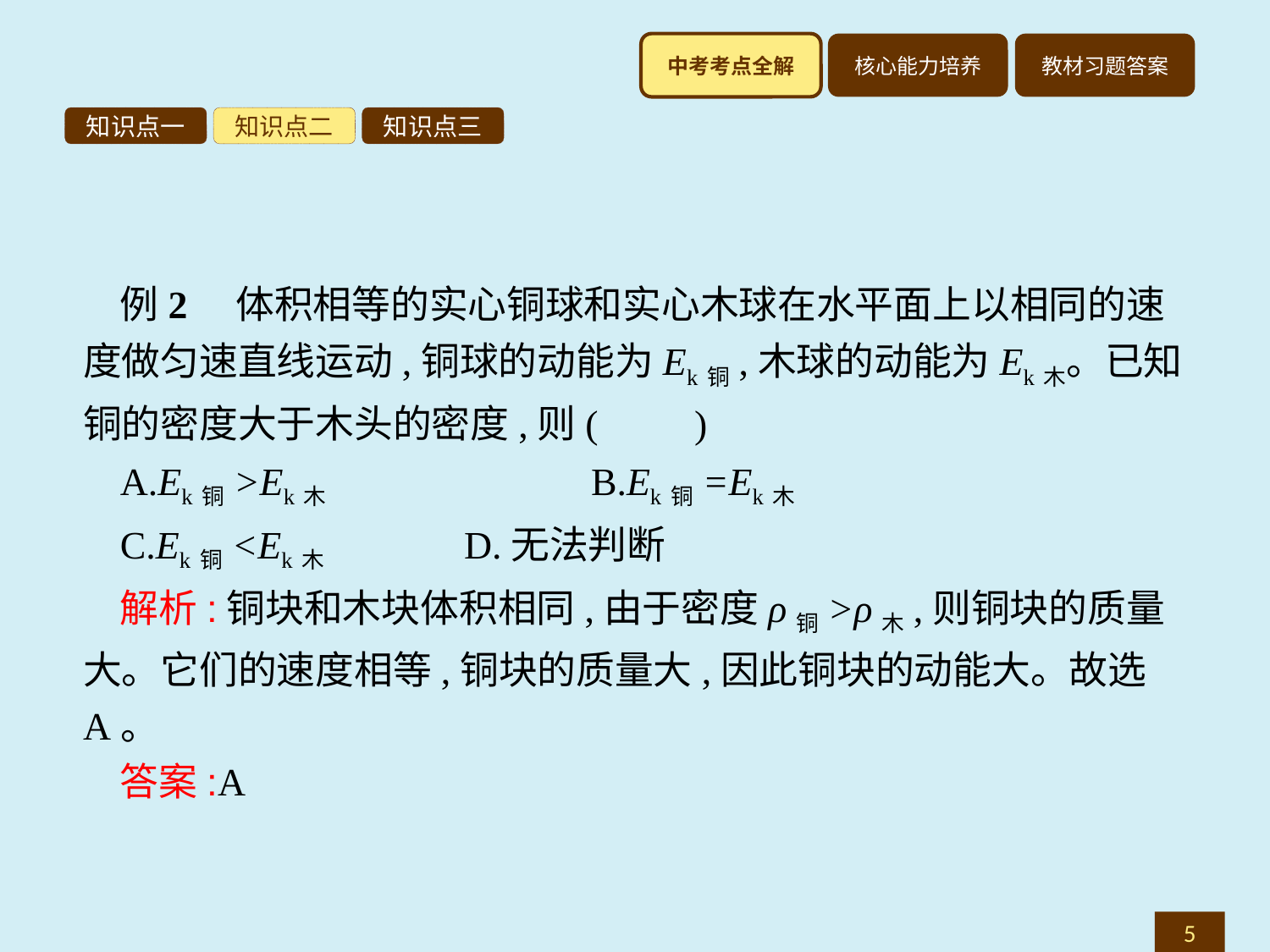

知识点一
知识点二
知识点三
例2　体积相等的实心铜球和实心木球在水平面上以相同的速度做匀速直线运动,铜球的动能为Ek铜,木球的动能为Ek木。已知铜的密度大于木头的密度,则(　　)
A.Ek铜>Ek木　　　　　	B.Ek铜=Ek木
C.Ek铜<Ek木		D.无法判断
解析:铜块和木块体积相同,由于密度ρ铜>ρ木,则铜块的质量大。它们的速度相等,铜块的质量大,因此铜块的动能大。故选A。
答案:A